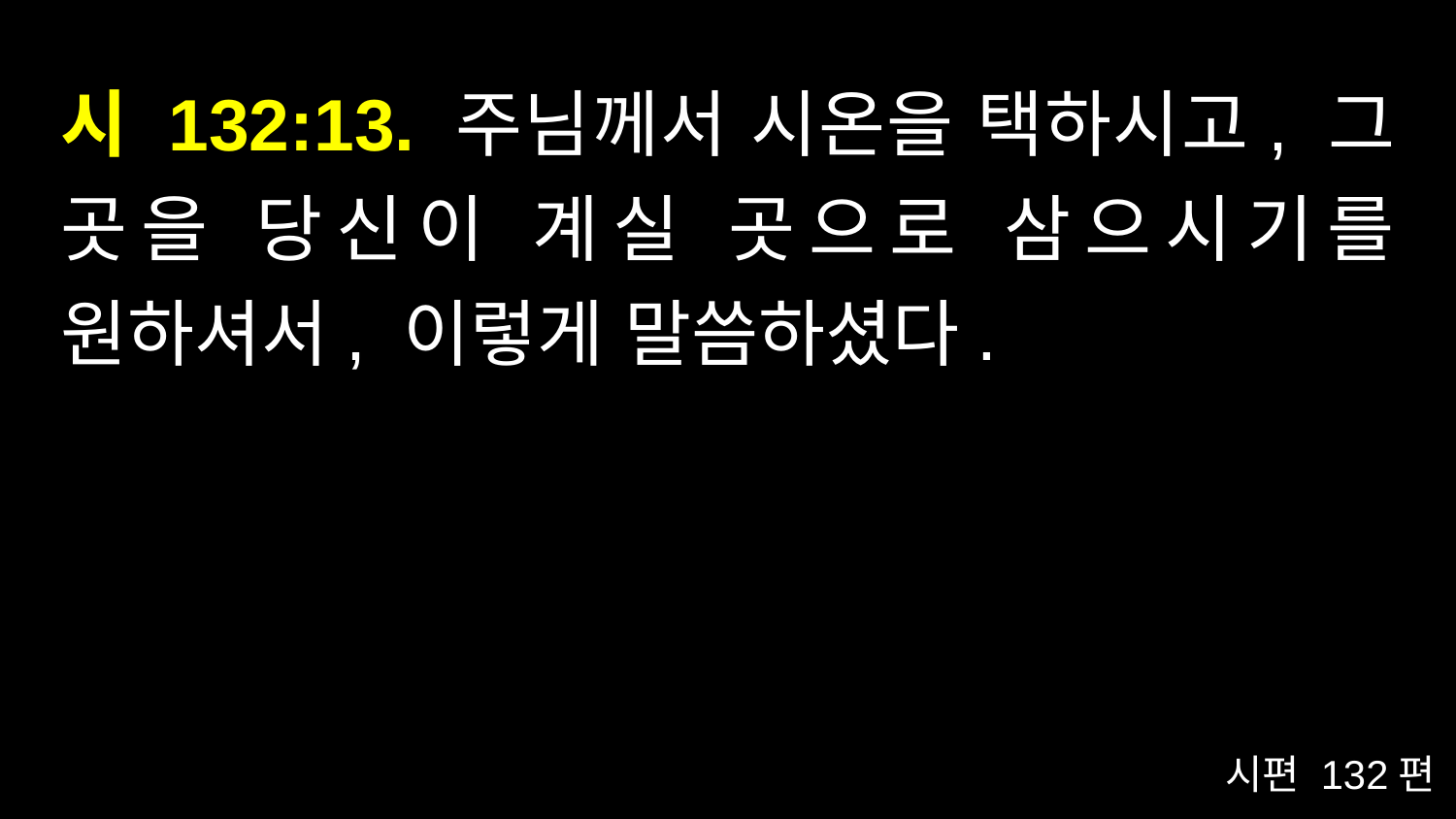

# 시 132:13. 주님께서 시온을 택하시고, 그 곳을 당신이 계실 곳으로 삼으시기를 원하셔서, 이렇게 말씀하셨다.
시편 132편